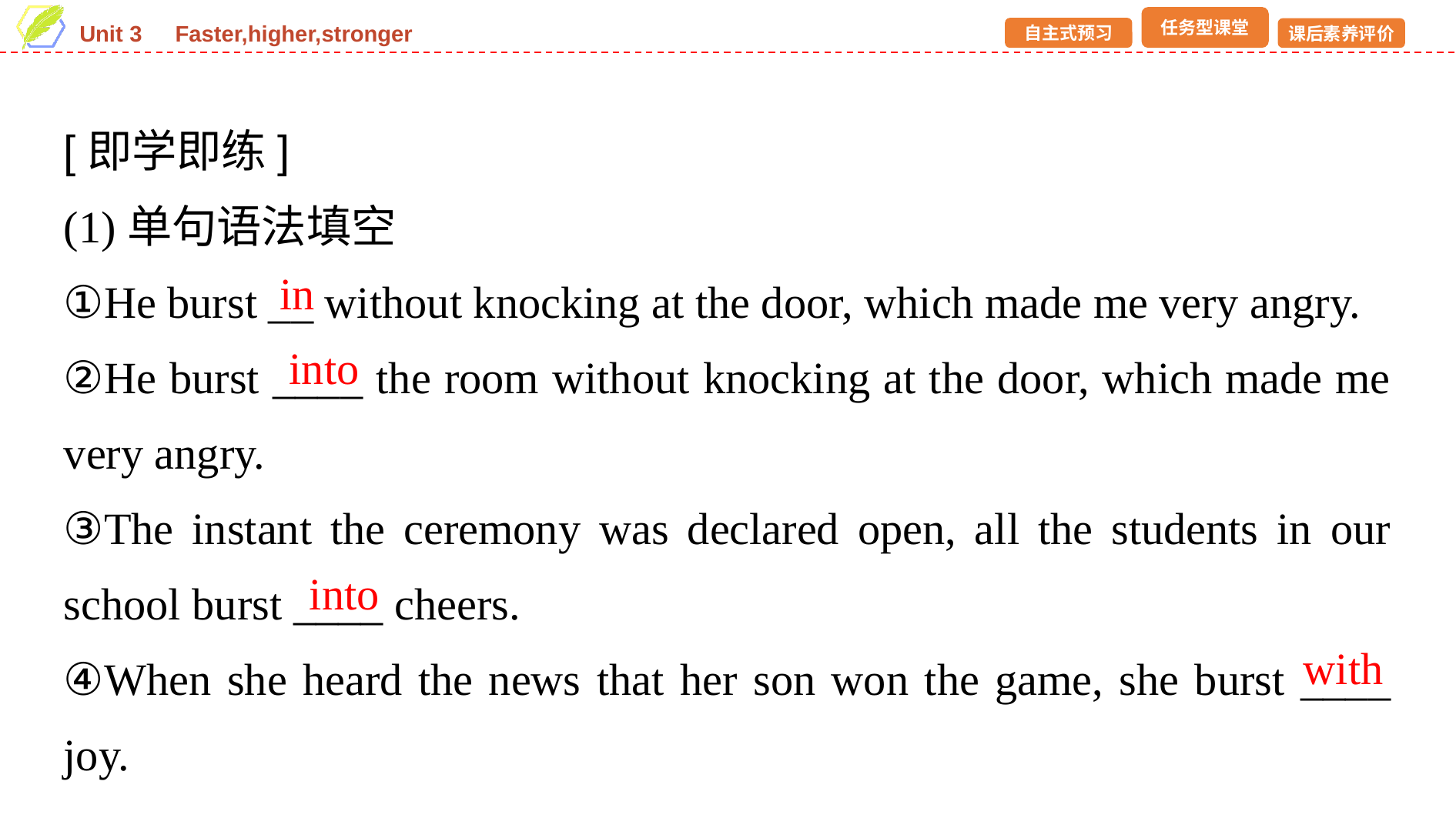

[即学即练]
(1)单句语法填空
①He burst __ without knocking at the door, which made me very angry.
②He burst ____ the room without knocking at the door, which made me very angry.
③The instant the ceremony was declared open, all the students in our school burst ____ cheers.
④When she heard the news that her son won the game, she burst ____ joy.
in
into
into
with